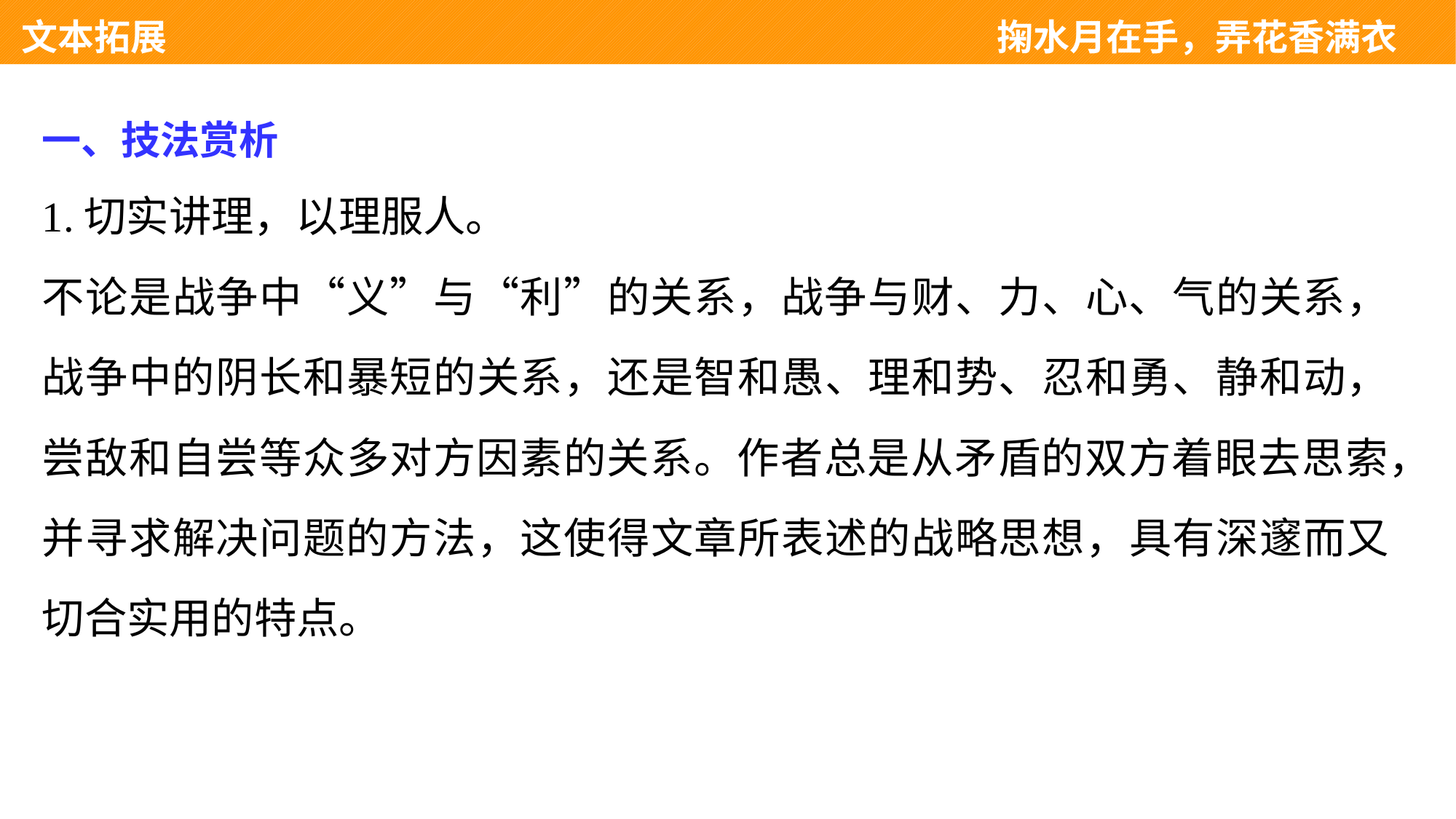

文本拓展        　　　　　　　　　　　　　　　　　　　　　掬水月在手，弄花香满衣
一、技法赏析
1.切实讲理，以理服人。
不论是战争中“义”与“利”的关系，战争与财、力、心、气的关系，战争中的阴长和暴短的关系，还是智和愚、理和势、忍和勇、静和动，尝敌和自尝等众多对方因素的关系。作者总是从矛盾的双方着眼去思索，并寻求解决问题的方法，这使得文章所表述的战略思想，具有深邃而又切合实用的特点。